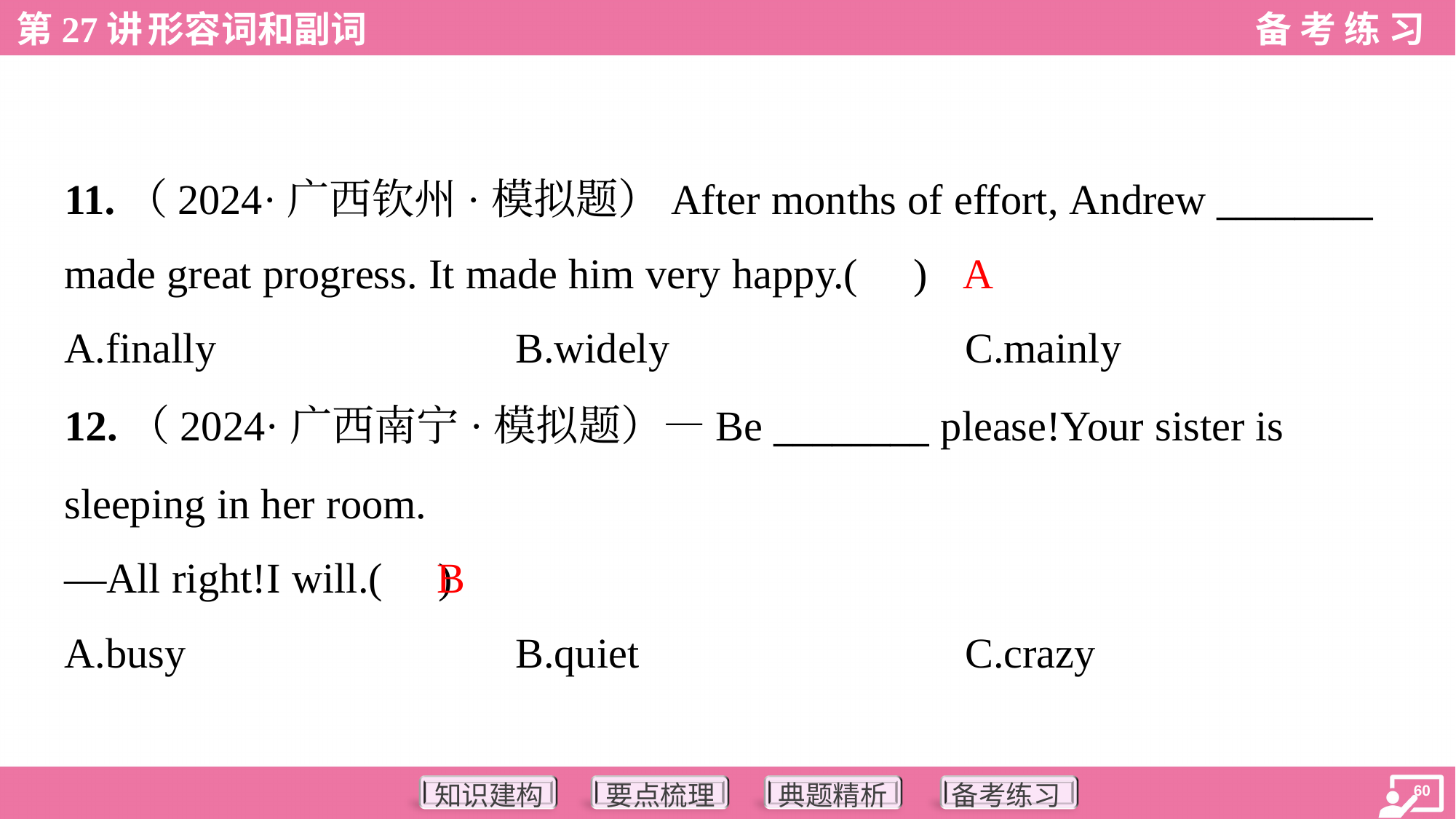

11.（2024·广西钦州·模拟题）After months of effort, Andrew ________
made great progress. It made him very happy.(     )
A
A.finally	B.widely	C.mainly
12.（2024·广西南宁·模拟题）—Be ________ please!Your sister is
sleeping in her room.
—All right!I will.(     )
B
A.busy	B.quiet	C.crazy